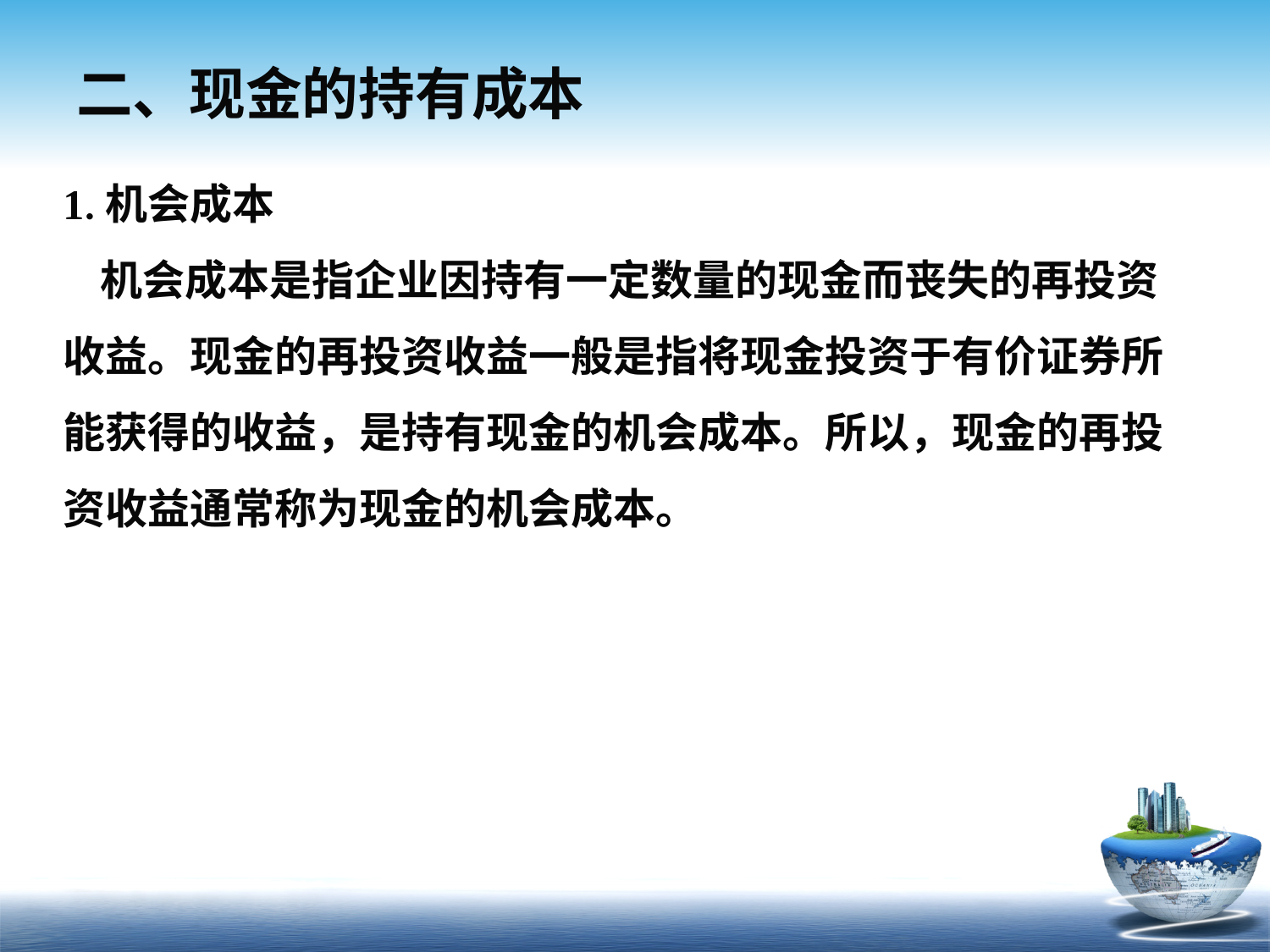

# 二、现金的持有成本
1.机会成本机会成本是指企业因持有一定数量的现金而丧失的再投资收益。现金的再投资收益一般是指将现金投资于有价证券所能获得的收益，是持有现金的机会成本。所以，现金的再投资收益通常称为现金的机会成本。

广义
狭义

狭义